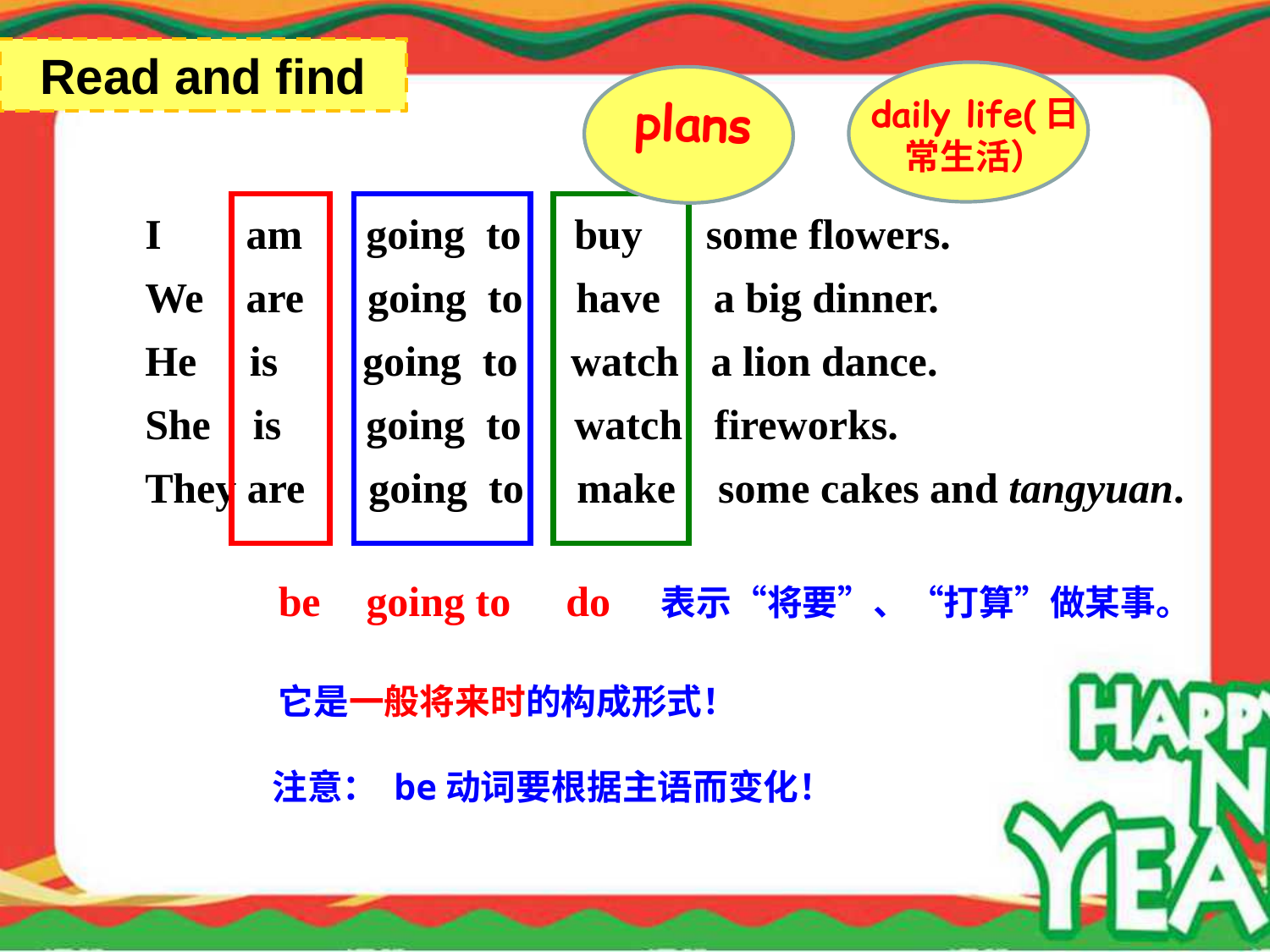

Read and find

daily life(日常生活）

plans

I        am      going  to     buy      some flowers.
We    are      going  to     have     a big dinner.
He     is        going  to     watch   a lion dance.
She    is        going  to     watch   fireworks.
They are      going  to     make    some cakes and tangyuan.
be
going to
do
表示“将要”、“打算”做某事。
它是一般将来时的构成形式！
注意： be动词要根据主语而变化！